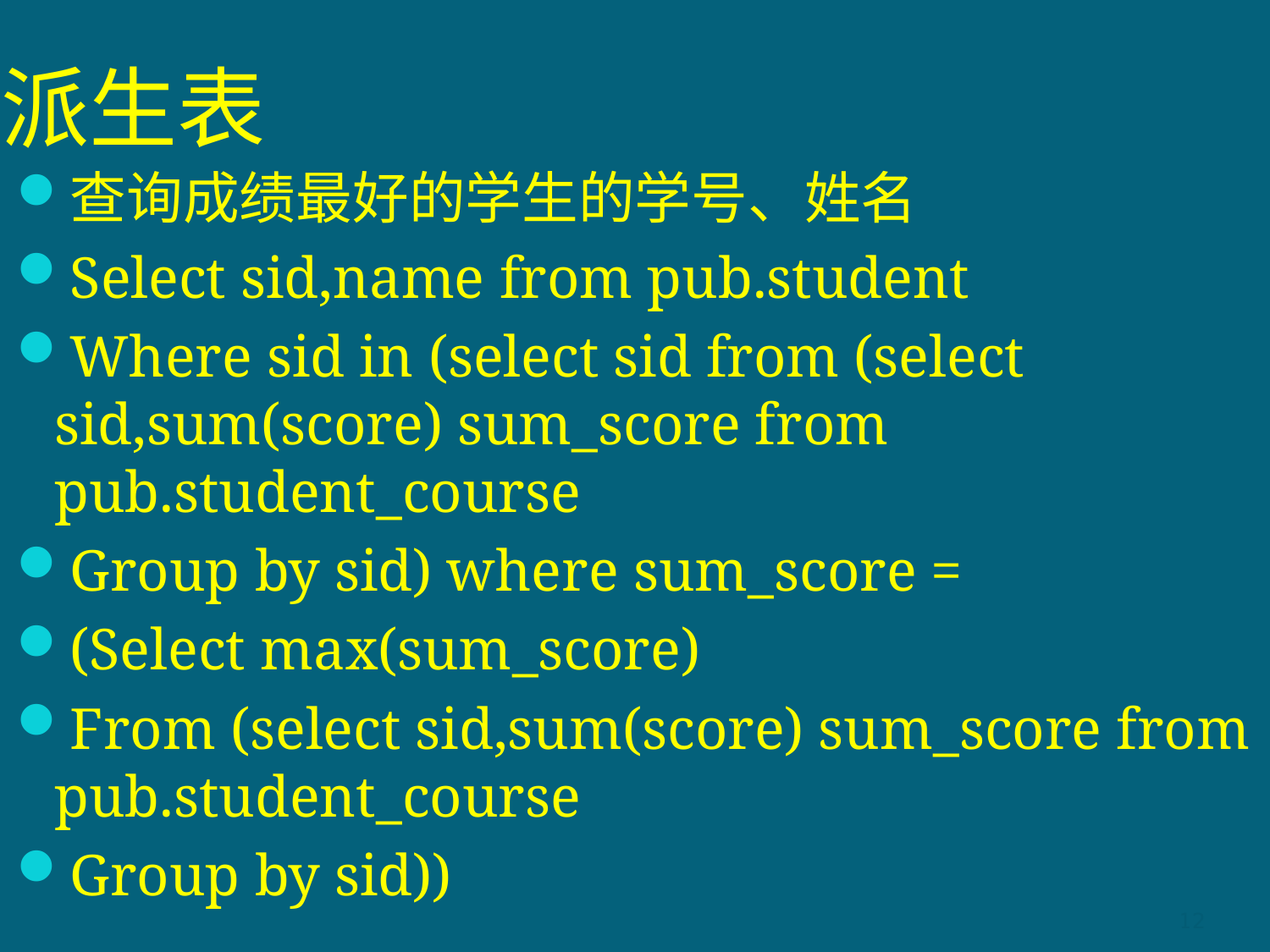

# 派生表
查询成绩最好的学生的学号、姓名
Select sid,name from pub.student
Where sid in (select sid from (select sid,sum(score) sum_score from pub.student_course
Group by sid) where sum_score =
(Select max(sum_score)
From (select sid,sum(score) sum_score from pub.student_course
Group by sid))

12